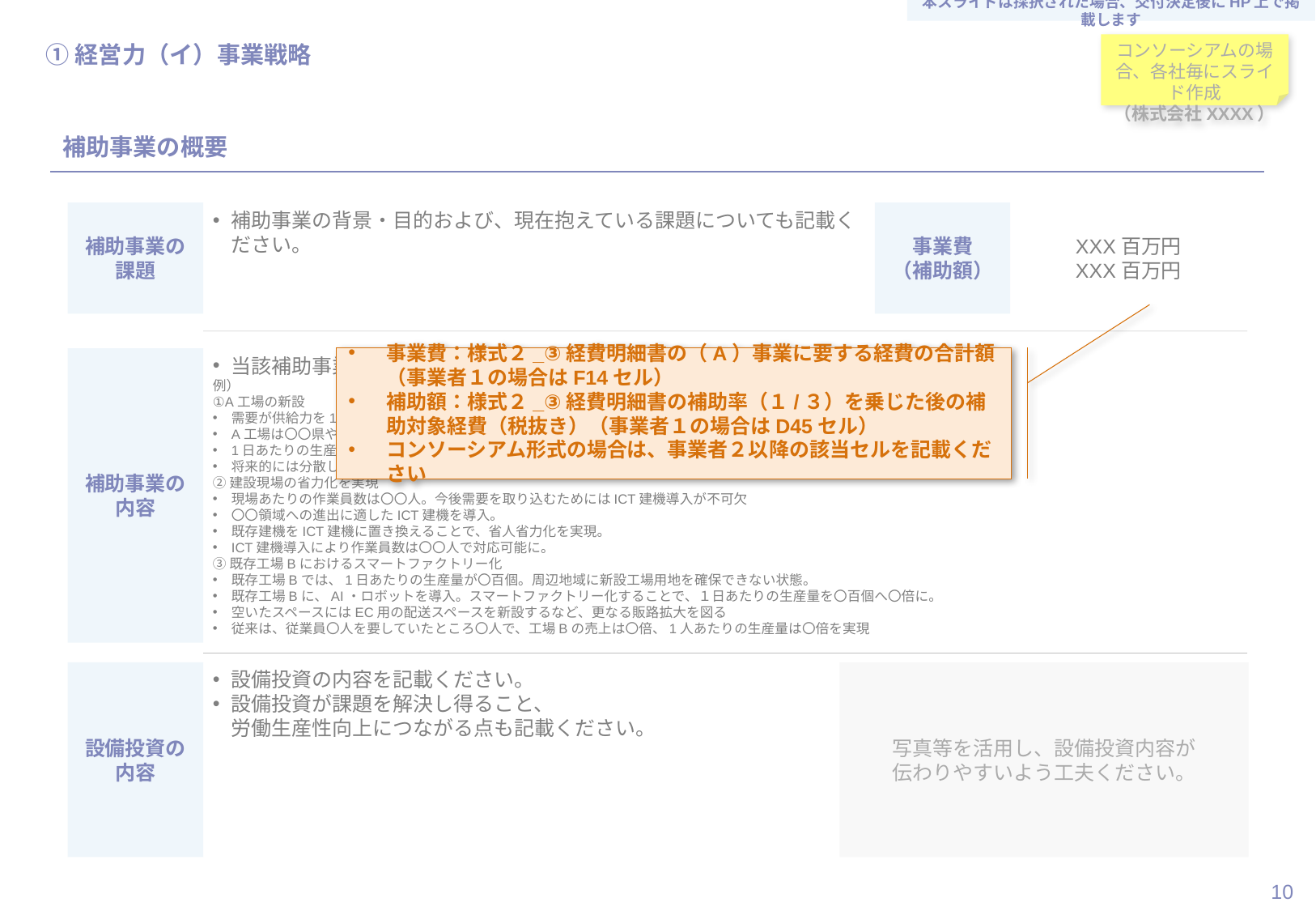

本スライドは採択された場合、交付決定後にHP上で掲載します
当スライドは作成必須
#
①経営力（イ）事業戦略
コンソーシアムの場合、各社毎にスライド作成
（株式会社XXXX）
補助事業の概要
補助事業の課題
事業費
（補助額）
補助事業の背景・目的および、現在抱えている課題についても記載ください。
XXX百万円
XXX百万円
事業費：様式２_③経費明細書の（A）事業に要する経費の合計額（事業者１の場合はF14セル）
補助額：様式２_③経費明細書の補助率（１/３）を乗じた後の補助対象経費（税抜き）（事業者１の場合はD45セル）
コンソーシアム形式の場合は、事業者２以降の該当セルを記載ください
補助事業の内容
当該補助事業が事業戦略に効果的に組み込まれていることをご記載ください。
例）
①A工場の新設
需要が供給力を1日あたり〇〇百個上回っているため、A工場を新設し、供給力２倍を実現。
A工場は〇〇県や〇〇地域へのアクセスが良く、これまで未進出地域であった〇〇市の消費を取り込む。
1日あたりの生産量は〇〇百個、従業員は〇〇人ほどが勤務予定。
将来的には分散している工場をA工場を中心に集約を図り、さらに生産効率化。
②建設現場の省力化を実現
現場あたりの作業員数は〇〇人。今後需要を取り込むためにはICT建機導入が不可欠
〇〇領域への進出に適したICT建機を導入。
既存建機をICT建機に置き換えることで、省人省力化を実現。
ICT建機導入により作業員数は〇〇人で対応可能に。
③既存工場Bにおけるスマートファクトリー化
既存工場Bでは、1日あたりの生産量が〇百個。周辺地域に新設工場用地を確保できない状態。
既存工場Bに、AI・ロボットを導入。スマートファクトリー化することで、１日あたりの生産量を〇百個へ〇倍に。
空いたスペースにはEC用の配送スペースを新設するなど、更なる販路拡大を図る
従来は、従業員〇人を要していたところ〇人で、工場Bの売上は〇倍、1人あたりの生産量は〇倍を実現
設備投資の
内容
設備投資の内容を記載ください。
設備投資が課題を解決し得ること、
労働生産性向上につながる点も記載ください。
写真等を活用し、設備投資内容が
伝わりやすいよう工夫ください。